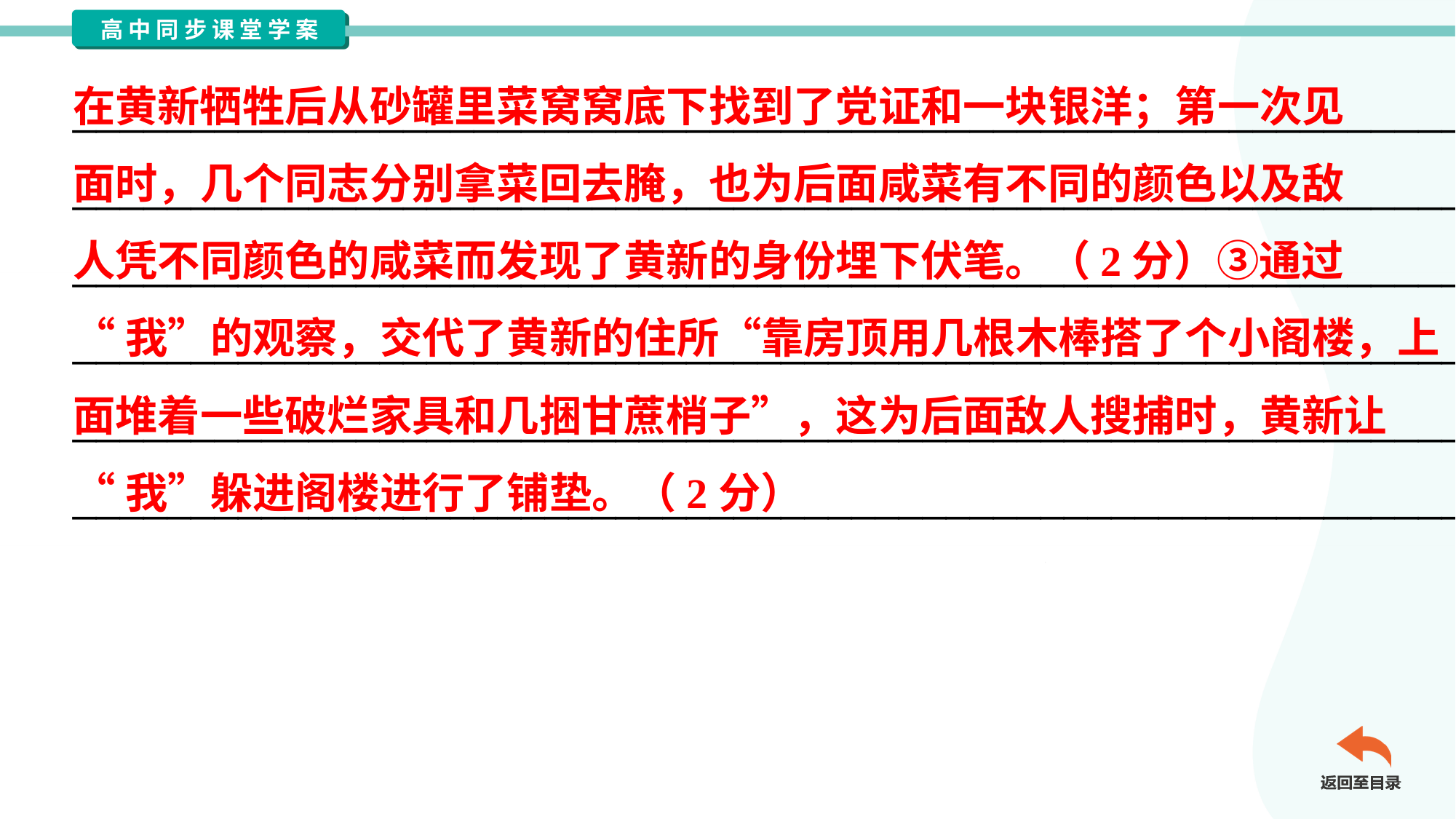

在黄新牺牲后从砂罐里菜窝窝底下找到了党证和一块银洋；第一次见
面时，几个同志分别拿菜回去腌，也为后面咸菜有不同的颜色以及敌
人凭不同颜色的咸菜而发现了黄新的身份埋下伏笔。（2分）③通过
“我”的观察，交代了黄新的住所“靠房顶用几根木棒搭了个小阁楼，上
面堆着一些破烂家具和几捆甘蔗梢子”，这为后面敌人搜捕时，黄新让
“我”躲进阁楼进行了铺垫。（2分）
_____________________________________________________________
_____________________________________________________________
_____________________________________________________________
_____________________________________________________________
_____________________________________________________________
_____________________________________________________________